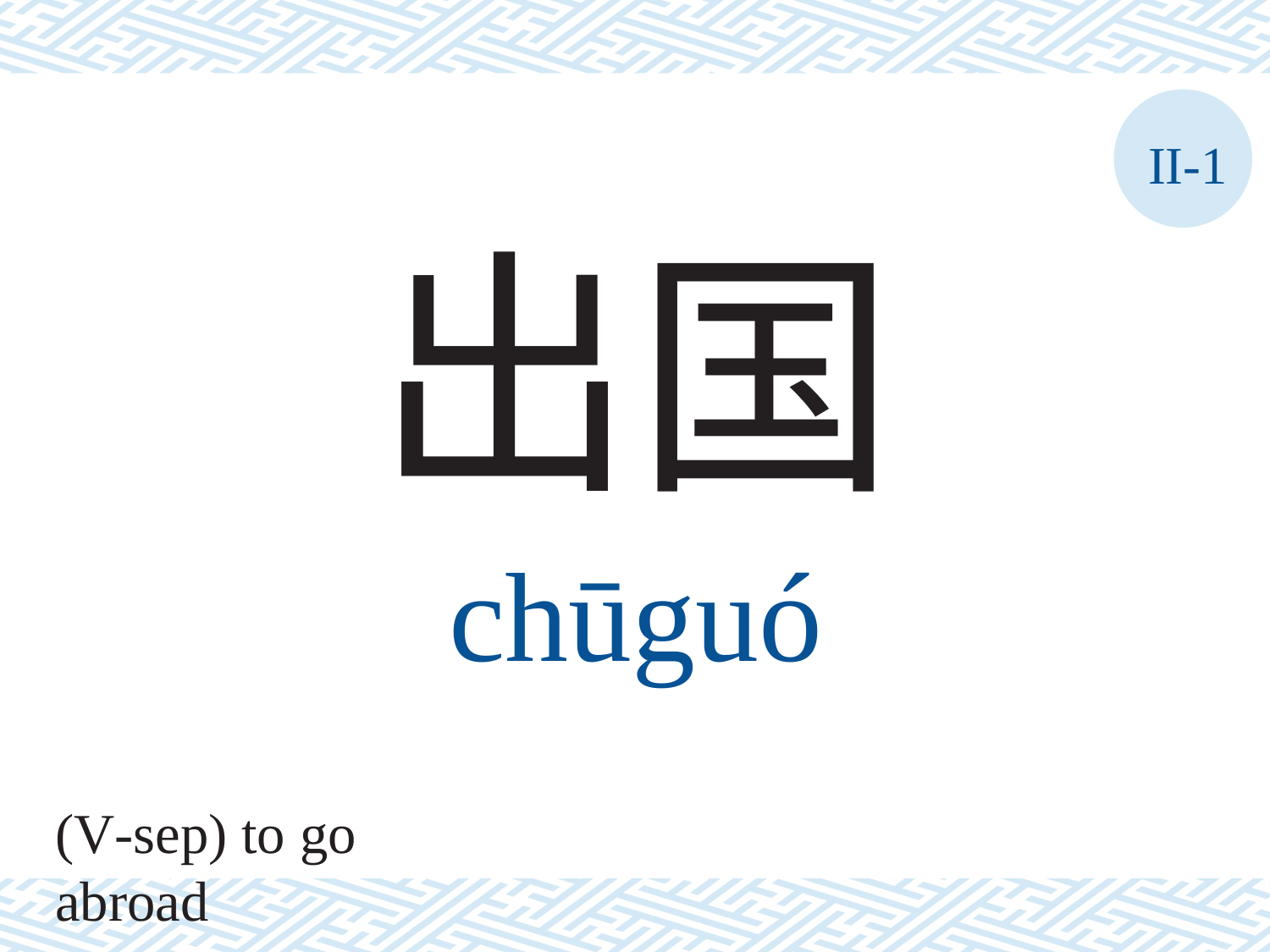

II-1
出国
chūguó
(V-sep) to go abroad